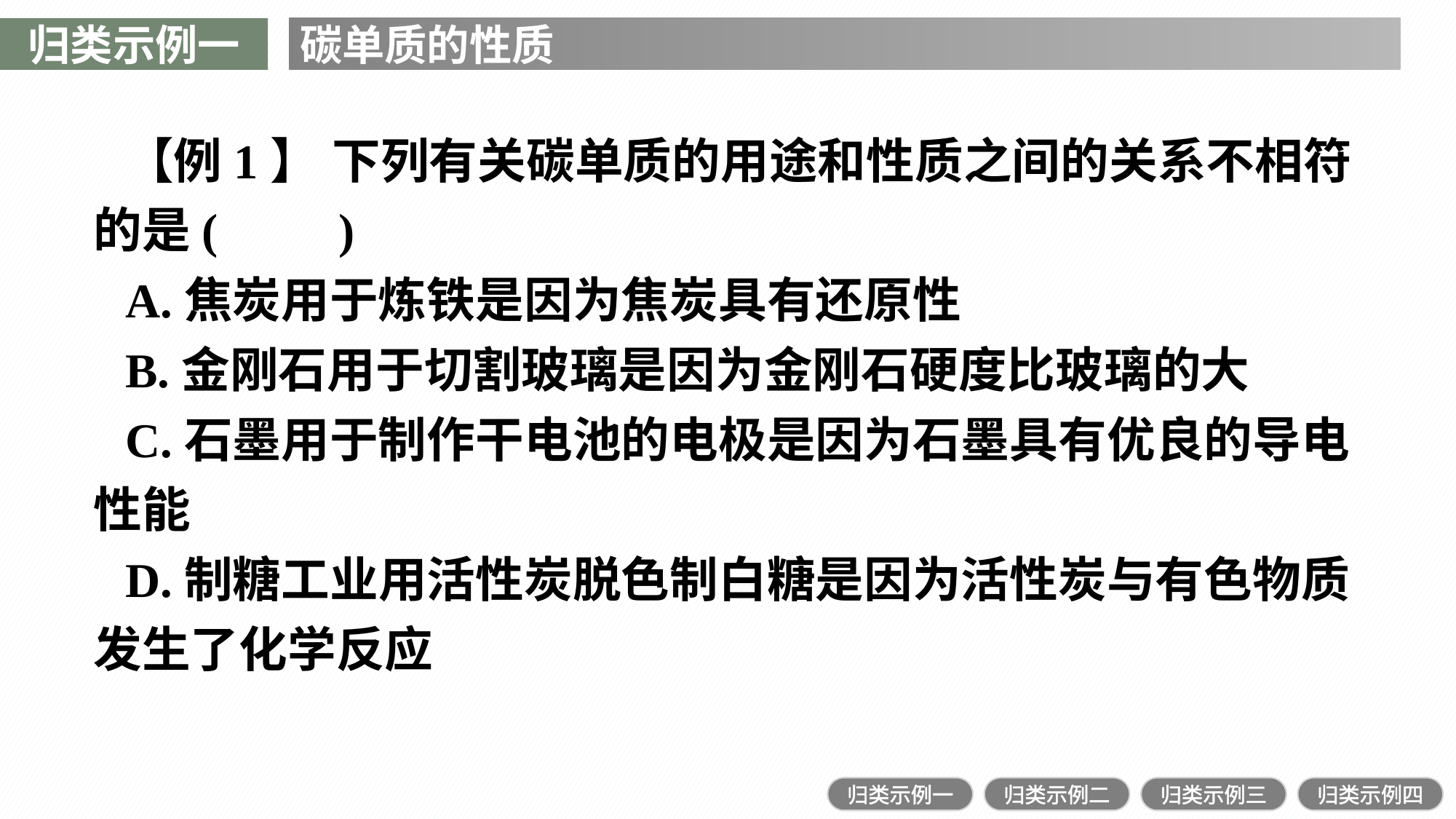

归类示例一
碳单质的性质

【例1】 下列有关碳单质的用途和性质之间的关系不相符的是(　　)
A.焦炭用于炼铁是因为焦炭具有还原性
B.金刚石用于切割玻璃是因为金刚石硬度比玻璃的大
C.石墨用于制作干电池的电极是因为石墨具有优良的导电性能
D.制糖工业用活性炭脱色制白糖是因为活性炭与有色物质发生了化学反应